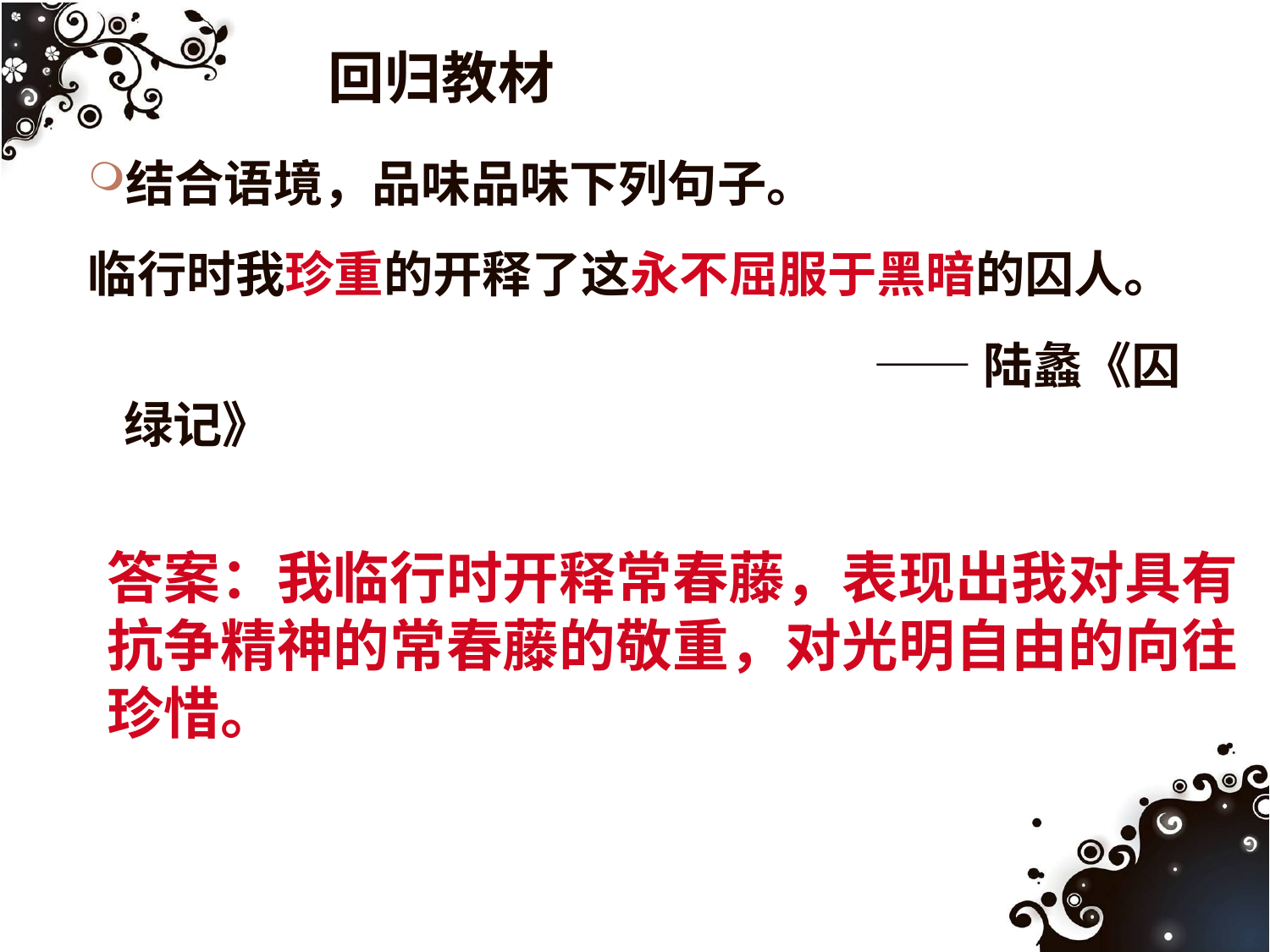

回归教材
结合语境，品味品味下列句子。
临行时我珍重的开释了这永不屈服于黑暗的囚人。
                                                                      ——陆蠡《囚绿记》
答案：我临行时开释常春藤，表现出我对具有抗争精神的常春藤的敬重，对光明自由的向往 珍惜。